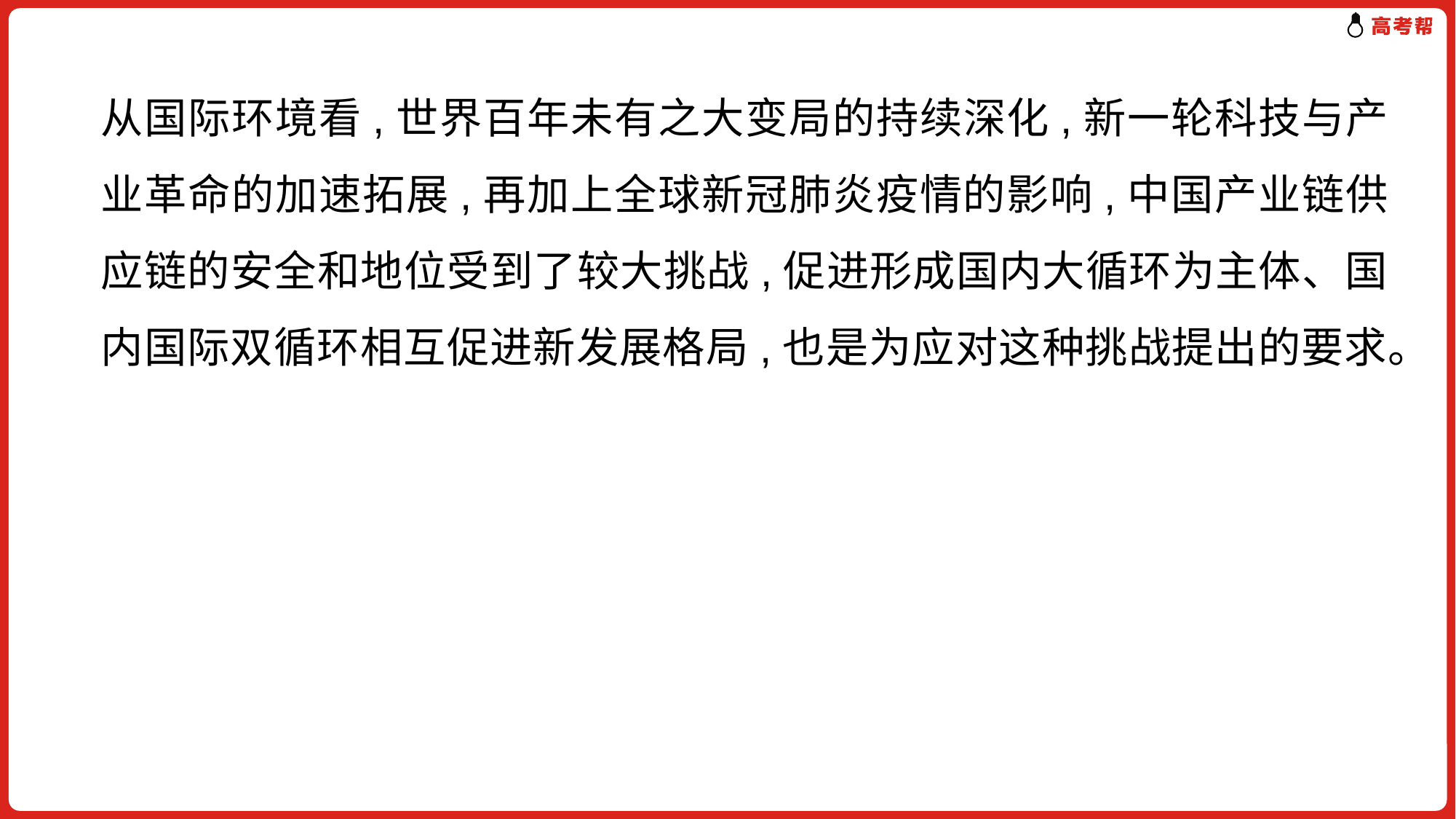

从国际环境看,世界百年未有之大变局的持续深化,新一轮科技与产业革命的加速拓展,再加上全球新冠肺炎疫情的影响,中国产业链供应链的安全和地位受到了较大挑战,促进形成国内大循环为主体、国内国际双循环相互促进新发展格局,也是为应对这种挑战提出的要求。